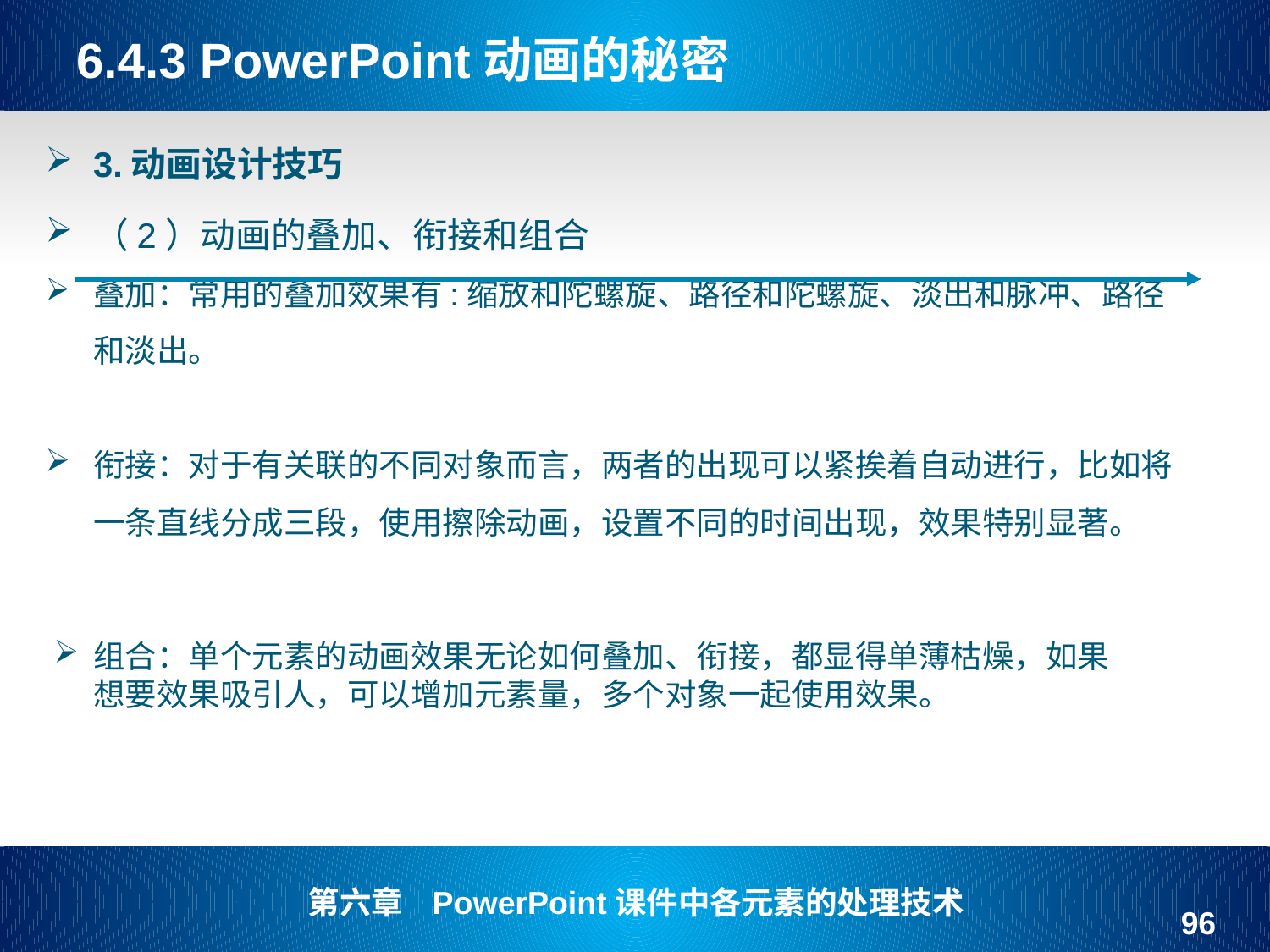

# 6.4.3 PowerPoint动画的秘密

3.动画设计技巧
（2）动画的叠加、衔接和组合
叠加：常用的叠加效果有:缩放和陀螺旋、路径和陀螺旋、淡出和脉冲、路径和淡出。

衔接：对于有关联的不同对象而言，两者的出现可以紧挨着自动进行，比如将一条直线分成三段，使用擦除动画，设置不同的时间出现，效果特别显著。

组合：单个元素的动画效果无论如何叠加、衔接，都显得单薄枯燥，如果想要效果吸引人，可以增加元素量，多个对象一起使用效果。

96